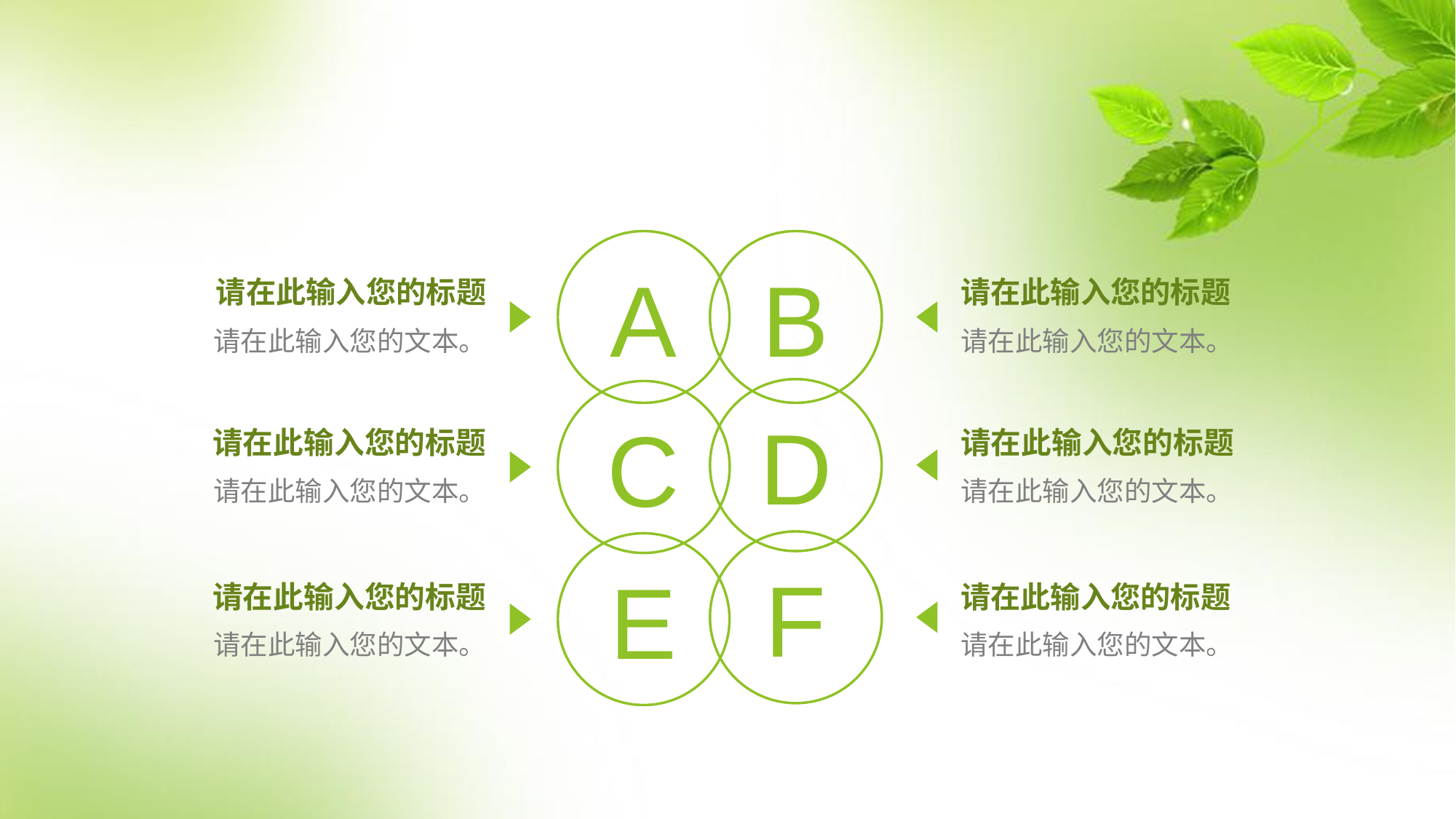

A
B
请在此输入您的标题
请在此输入您的标题

请在此输入您的文本。
请在此输入您的文本。
D
C
请在此输入您的标题
请在此输入您的标题

请在此输入您的文本。
请在此输入您的文本。
F
E
请在此输入您的标题
请在此输入您的标题

请在此输入您的文本。
请在此输入您的文本。